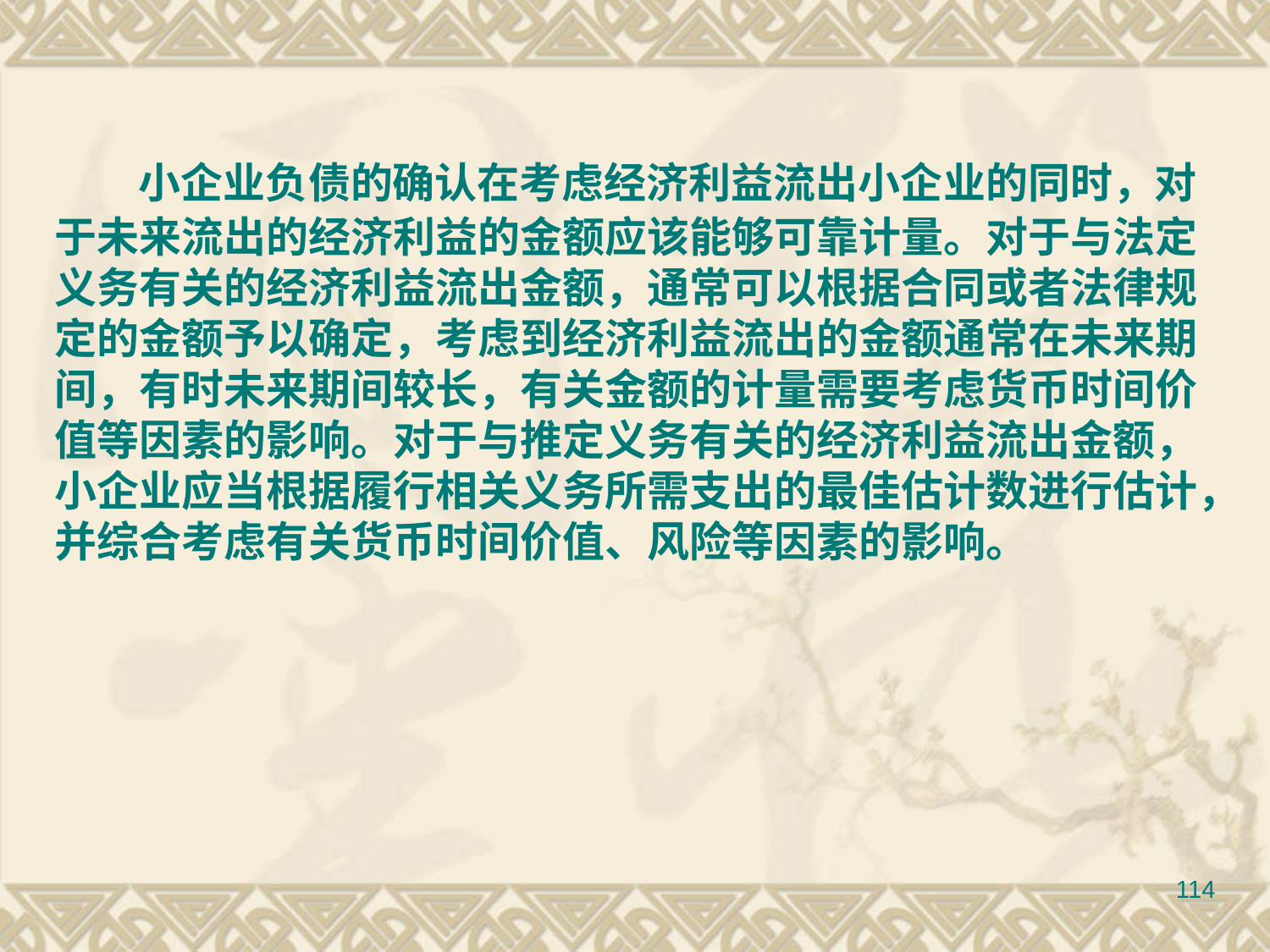

小企业负债的确认在考虑经济利益流出小企业的同时，对于未来流出的经济利益的金额应该能够可靠计量。对于与法定义务有关的经济利益流出金额，通常可以根据合同或者法律规定的金额予以确定，考虑到经济利益流出的金额通常在未来期间，有时未来期间较长，有关金额的计量需要考虑货币时间价值等因素的影响。对于与推定义务有关的经济利益流出金额，小企业应当根据履行相关义务所需支出的最佳估计数进行估计，并综合考虑有关货币时间价值、风险等因素的影响。

114